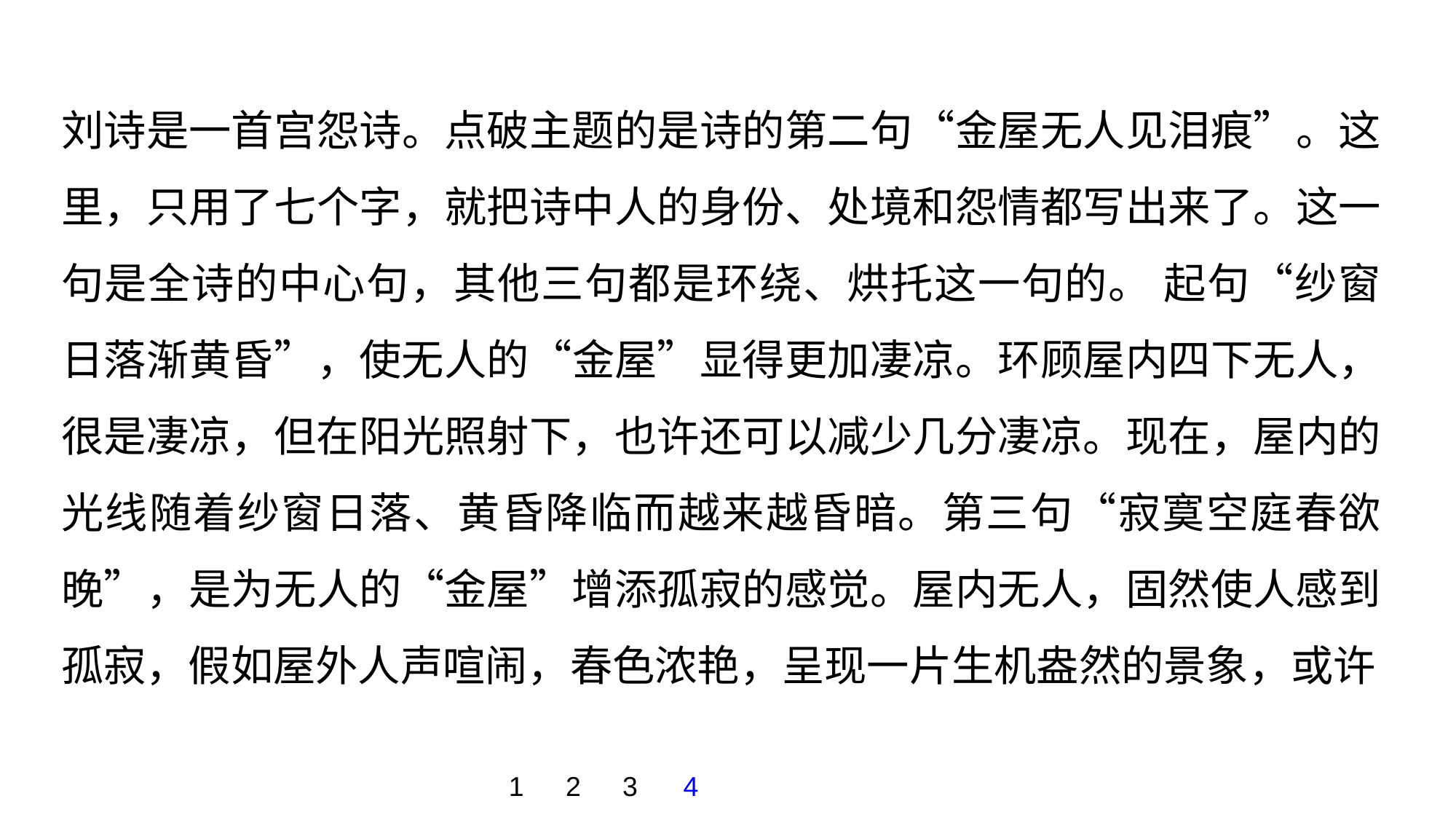

刘诗是一首宫怨诗。点破主题的是诗的第二句“金屋无人见泪痕”。这里，只用了七个字，就把诗中人的身份、处境和怨情都写出来了。这一句是全诗的中心句，其他三句都是环绕、烘托这一句的。 起句“纱窗日落渐黄昏”，使无人的“金屋”显得更加凄凉。环顾屋内四下无人，很是凄凉，但在阳光照射下，也许还可以减少几分凄凉。现在，屋内的光线随着纱窗日落、黄昏降临而越来越昏暗。第三句“寂寞空庭春欲晚”，是为无人的“金屋”增添孤寂的感觉。屋内无人，固然使人感到孤寂，假如屋外人声喧闹，春色浓艳，呈现一片生机盎然的景象，或许
1
2
3
4